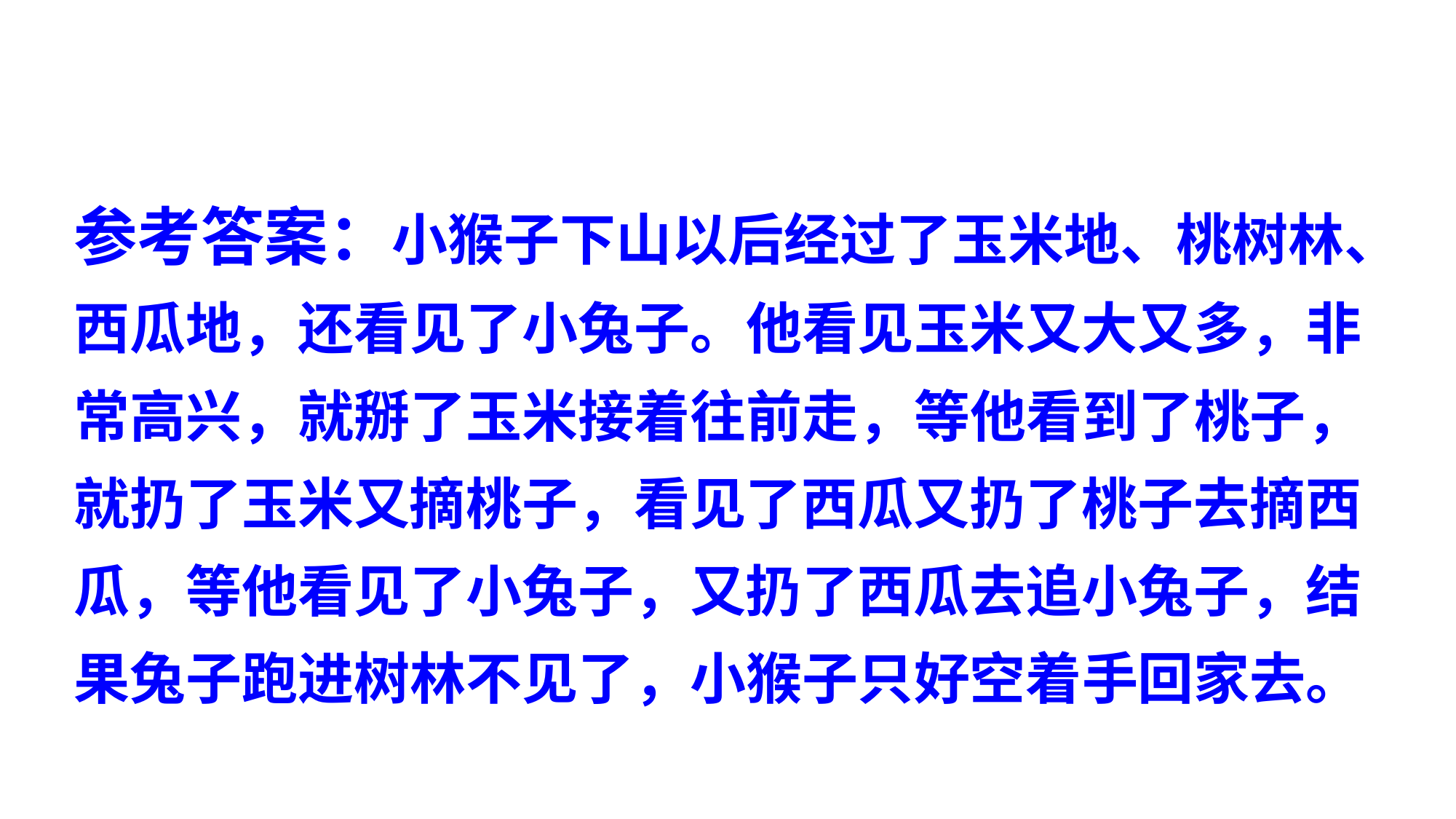

参考答案：小猴子下山以后经过了玉米地、桃树林、西瓜地，还看见了小兔子。他看见玉米又大又多，非常高兴，就掰了玉米接着往前走，等他看到了桃子，就扔了玉米又摘桃子，看见了西瓜又扔了桃子去摘西瓜，等他看见了小兔子，又扔了西瓜去追小兔子，结果兔子跑进树林不见了，小猴子只好空着手回家去。